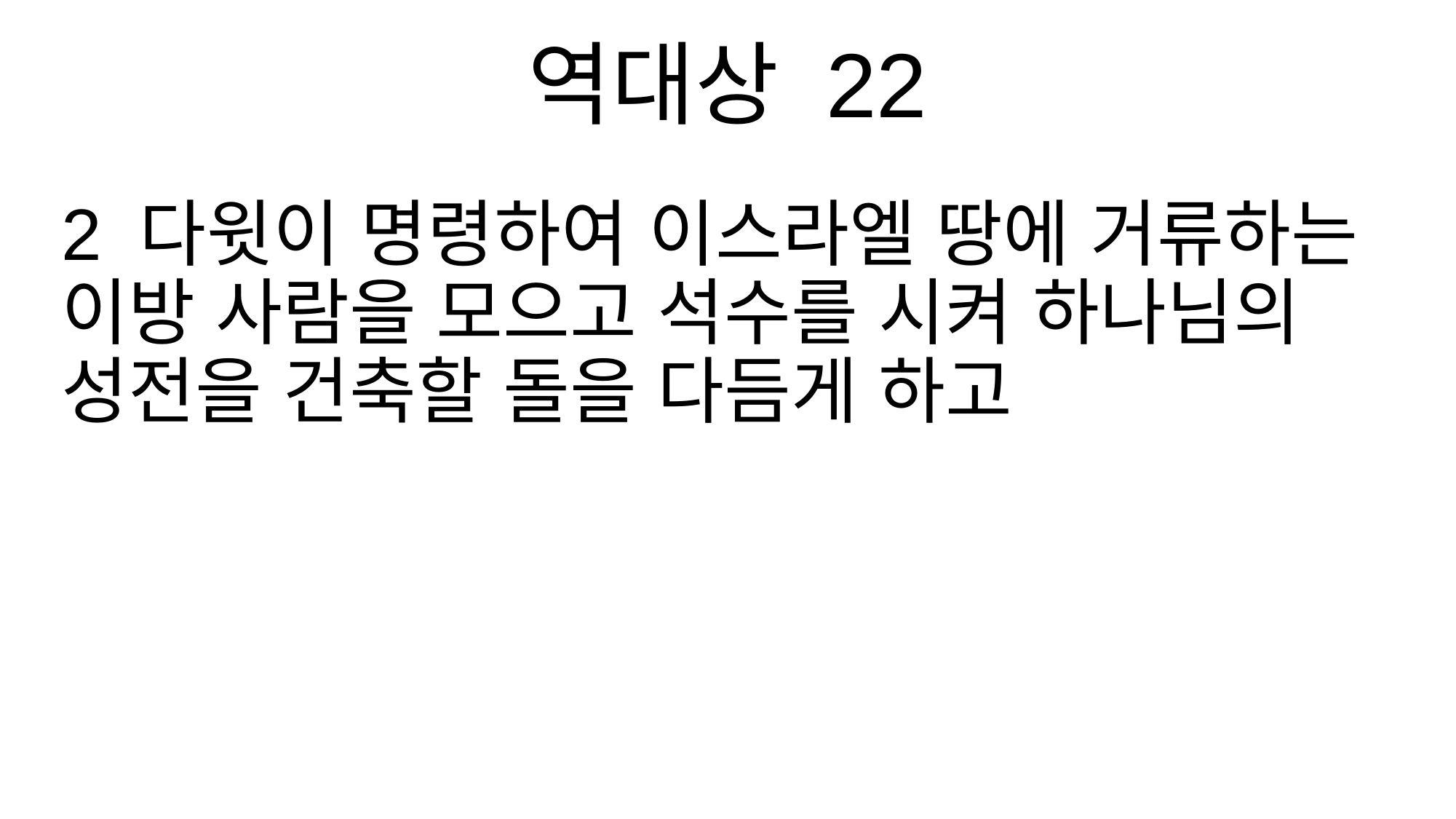

역대상 22
2 다윗이 명령하여 이스라엘 땅에 거류하는 이방 사람을 모으고 석수를 시켜 하나님의 성전을 건축할 돌을 다듬게 하고